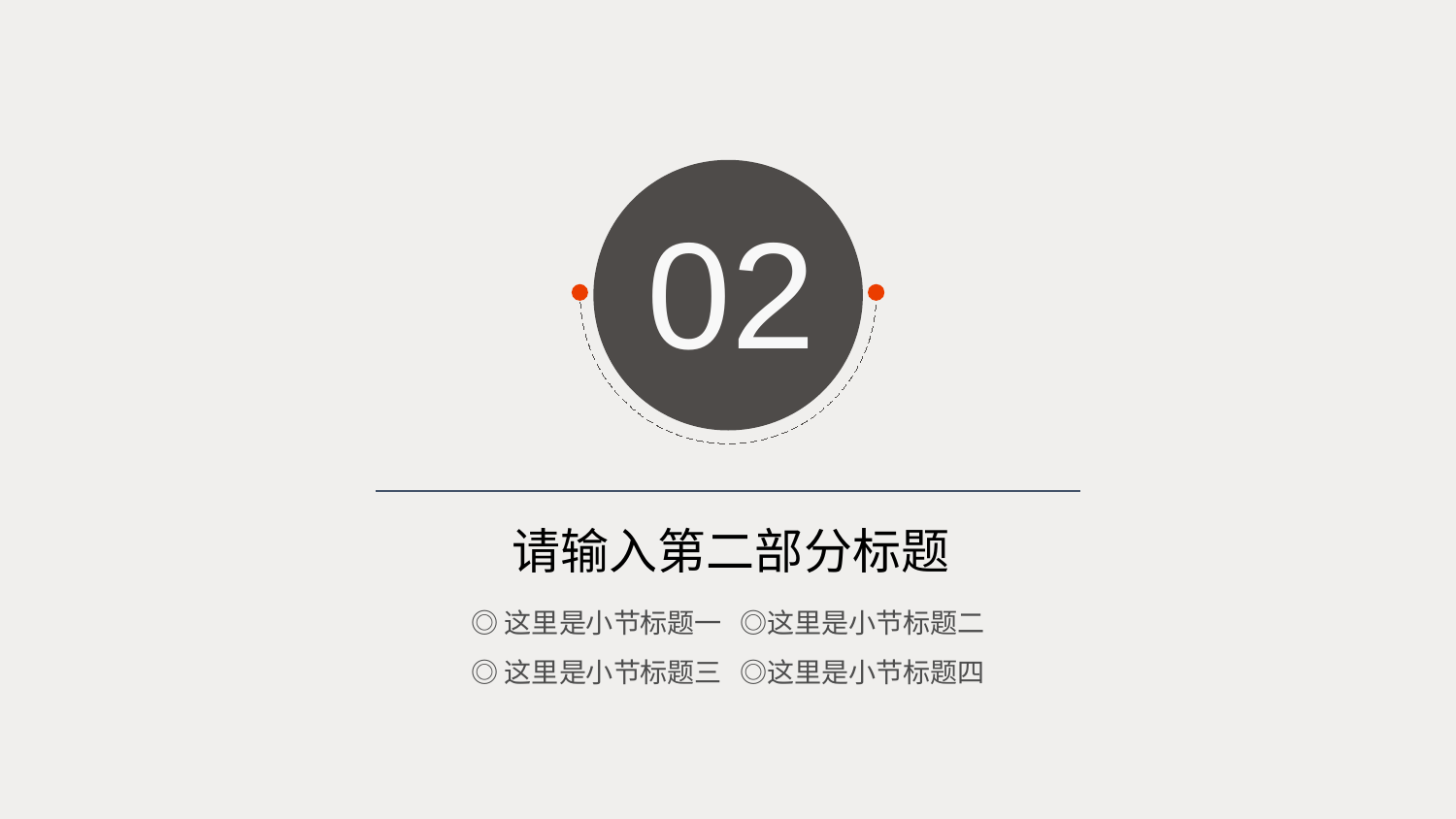

02

请输入第二部分标题
◎这里是小节标题一   ◎这里是小节标题二
◎这里是小节标题三   ◎这里是小节标题四